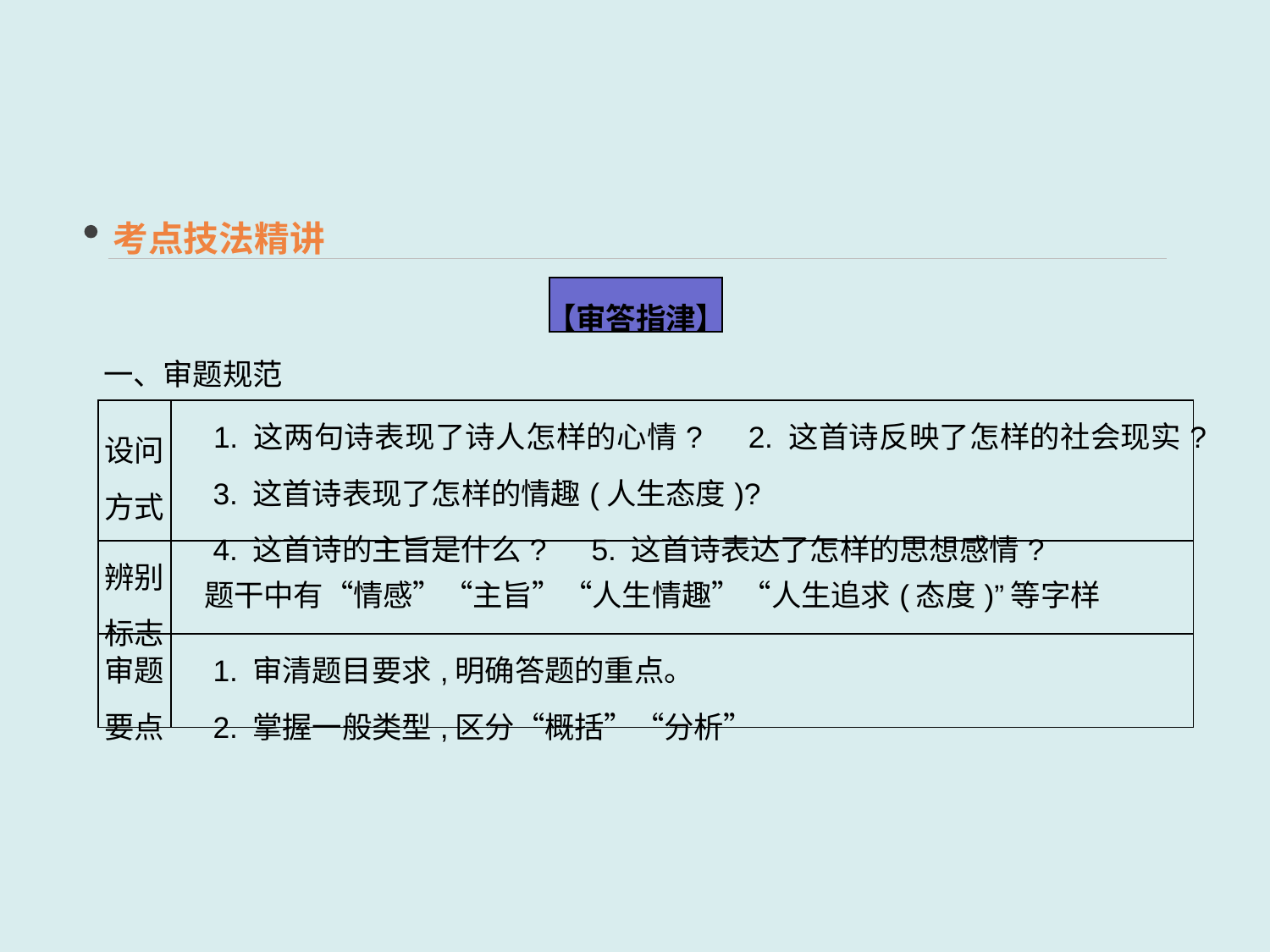

考点技法精讲

【审答指津】

一、审题规范
| 设问 方式 | 1. 这两句诗表现了诗人怎样的心情?　2. 这首诗反映了怎样的社会现实? 　3. 这首诗表现了怎样的情趣(人生态度)? 　4. 这首诗的主旨是什么?　5. 这首诗表达了怎样的思想感情? |
| --- | --- |
| 辨别 标志 | 题干中有“情感”“主旨”“人生情趣”“人生追求(态度)”等字样 |
| 审题 要点 | 1. 审清题目要求,明确答题的重点。 　2. 掌握一般类型,区分“概括”“分析” |